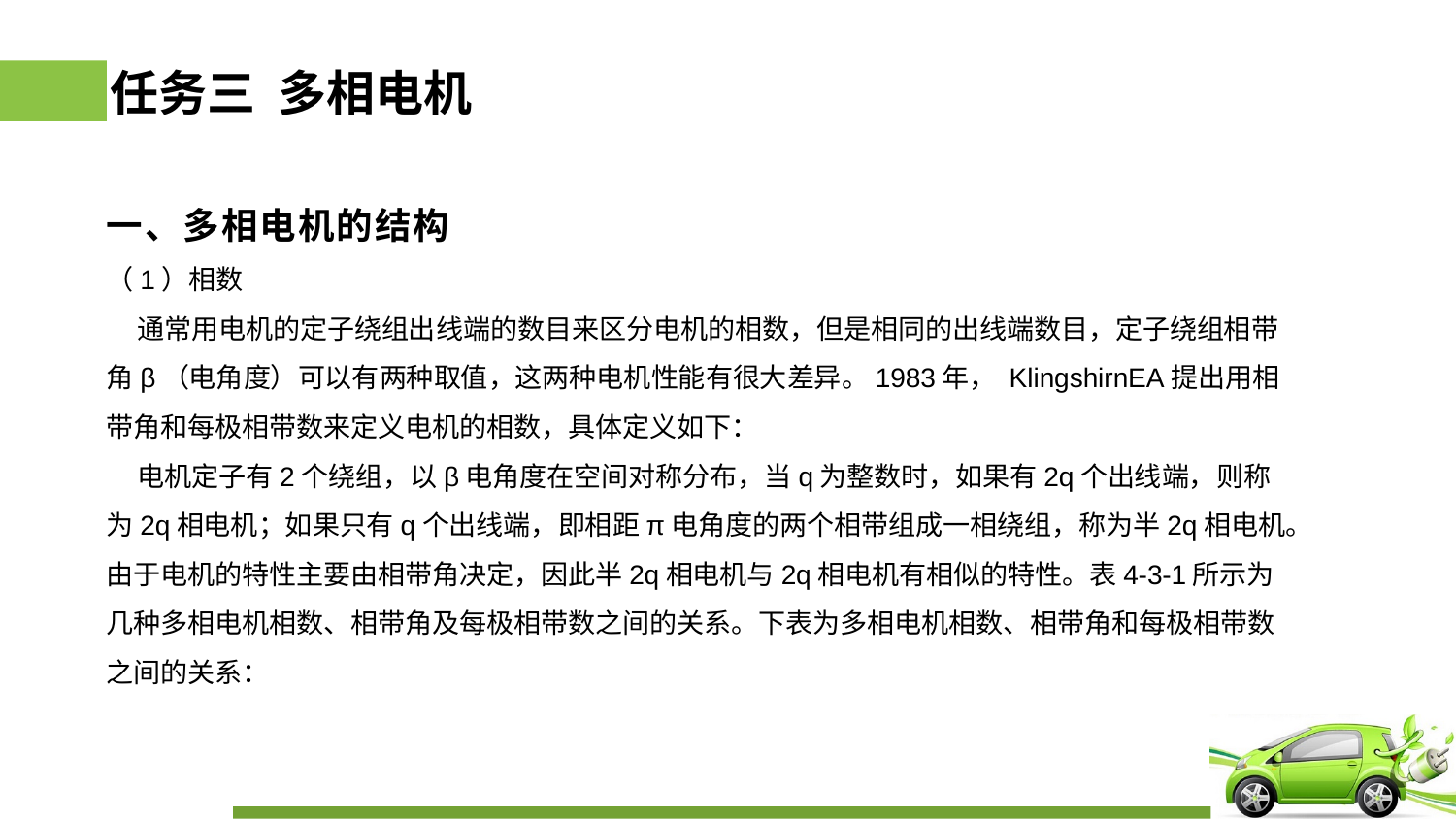

# 任务三  多相电机
一、多相电机的结构
（1）相数
    通常用电机的定子绕组出线端的数目来区分电机的相数，但是相同的出线端数目，定子绕组相带角β（电角度）可以有两种取值，这两种电机性能有很大差异。1983年， KlingshirnEA提出用相带角和每极相带数来定义电机的相数，具体定义如下：
    电机定子有2个绕组，以β电角度在空间对称分布，当q为整数时，如果有2q个出线端，则称为2q相电机；如果只有q个出线端，即相距π电角度的两个相带组成一相绕组，称为半2q相电机。由于电机的特性主要由相带角决定，因此半2q相电机与2q相电机有相似的特性。表4-3-1所示为几种多相电机相数、相带角及每极相带数之间的关系。下表为多相电机相数、相带角和每极相带数之间的关系：